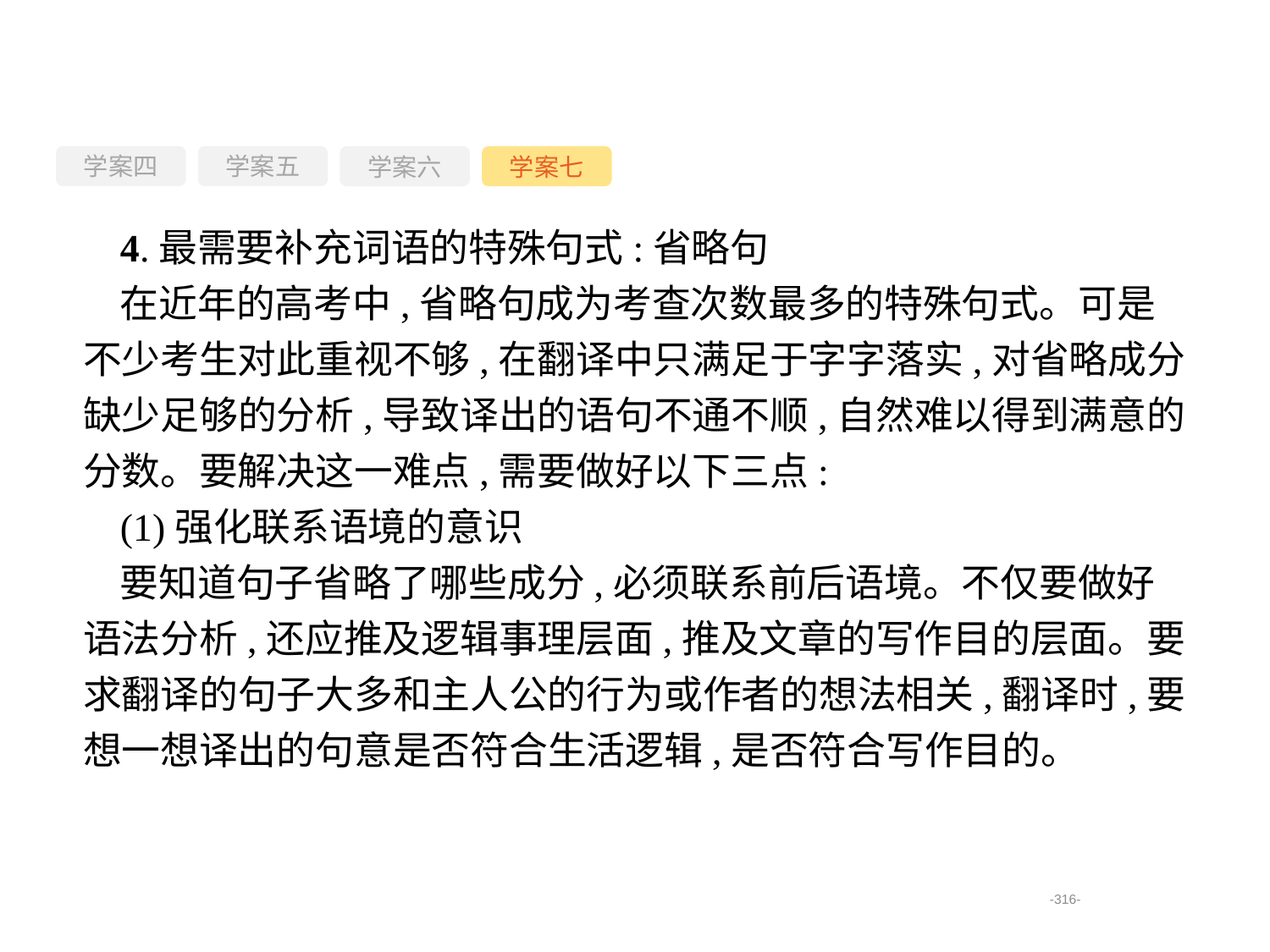

学案四
学案六
学案七
学案五
4.最需要补充词语的特殊句式:省略句
在近年的高考中,省略句成为考查次数最多的特殊句式。可是不少考生对此重视不够,在翻译中只满足于字字落实,对省略成分缺少足够的分析,导致译出的语句不通不顺,自然难以得到满意的分数。要解决这一难点,需要做好以下三点:
(1)强化联系语境的意识
要知道句子省略了哪些成分,必须联系前后语境。不仅要做好语法分析,还应推及逻辑事理层面,推及文章的写作目的层面。要求翻译的句子大多和主人公的行为或作者的想法相关,翻译时,要想一想译出的句意是否符合生活逻辑,是否符合写作目的。
-316-